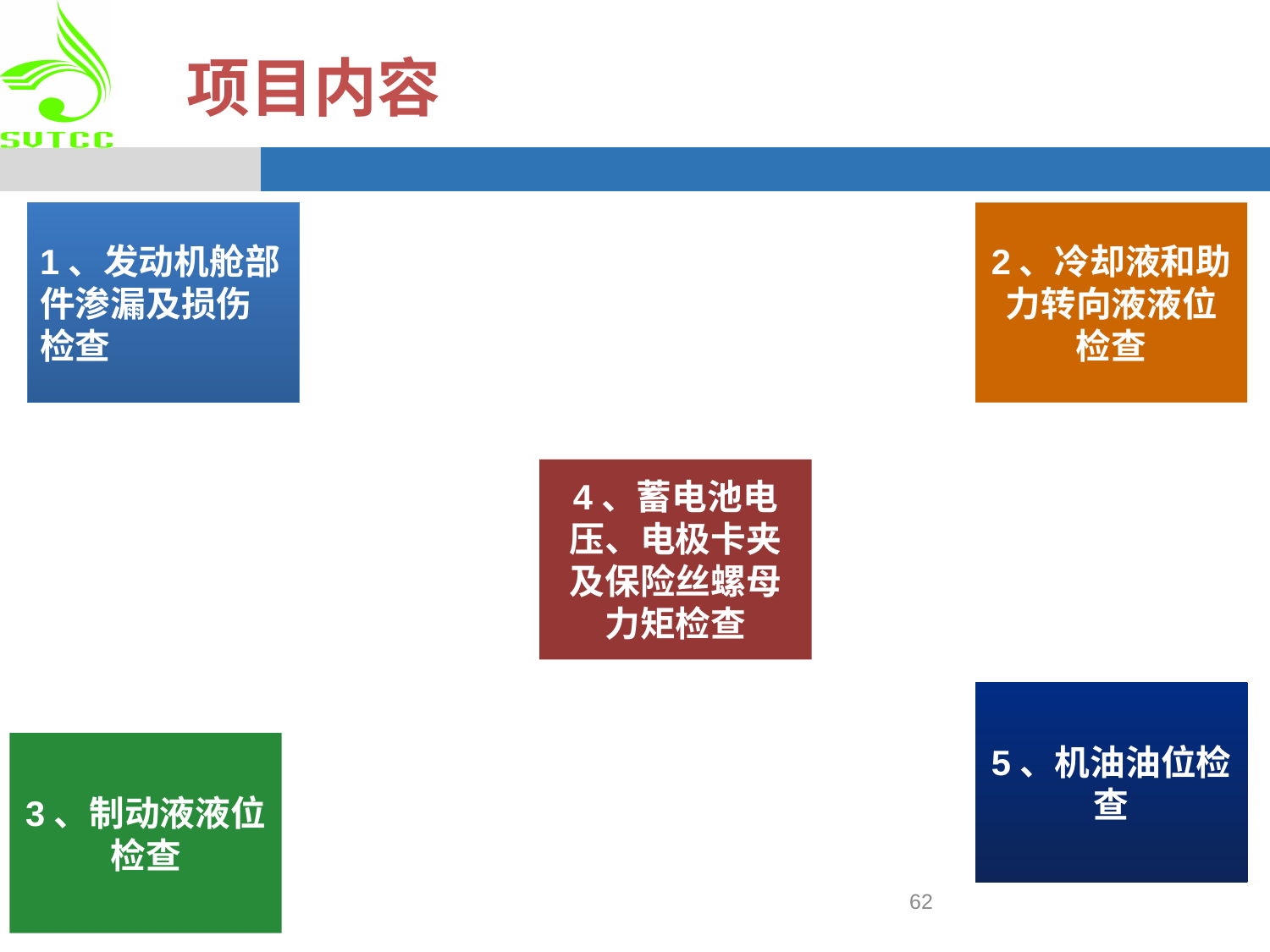

项目内容
1、发动机舱部件渗漏及损伤检查
2、冷却液和助力转向液液位检查
4、蓄电池电压、电极卡夹及保险丝螺母力矩检查
5、机油油位检查
3、制动液液位检查
62